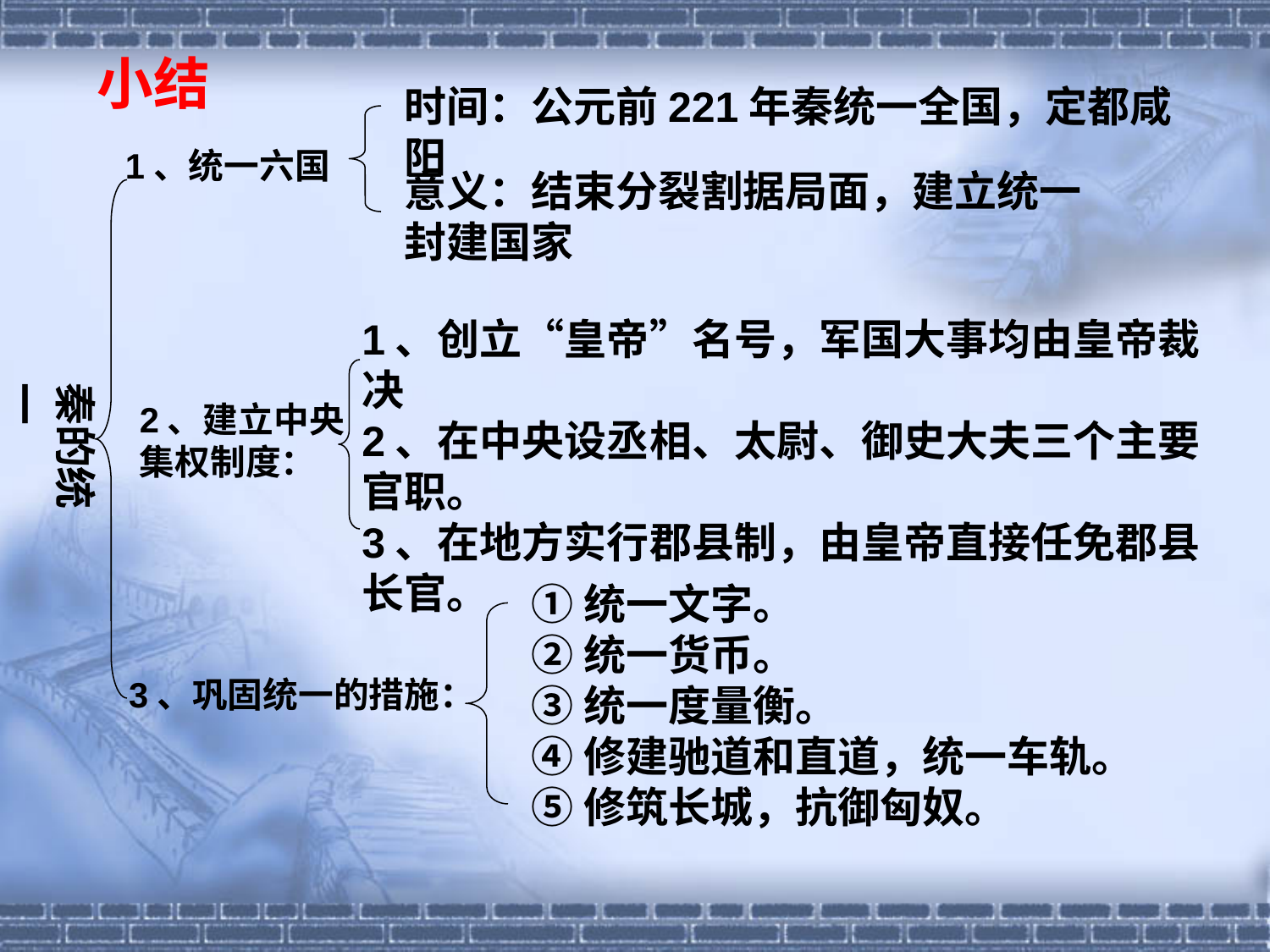

小结
时间：公元前221年秦统一全国，定都咸阳

1、统一六国
意义：结束分裂割据局面，建立统一封建国家

1、创立“皇帝”名号，军国大事均由皇帝裁决
2、在中央设丞相、太尉、御史大夫三个主要官职。
3、在地方实行郡县制，由皇帝直接任免郡县长官。

秦的统一
2、建立中央集权制度：
①统一文字。
②统一货币。
③统一度量衡。
④修建驰道和直道，统一车轨。
⑤修筑长城，抗御匈奴。

3、巩固统一的措施：